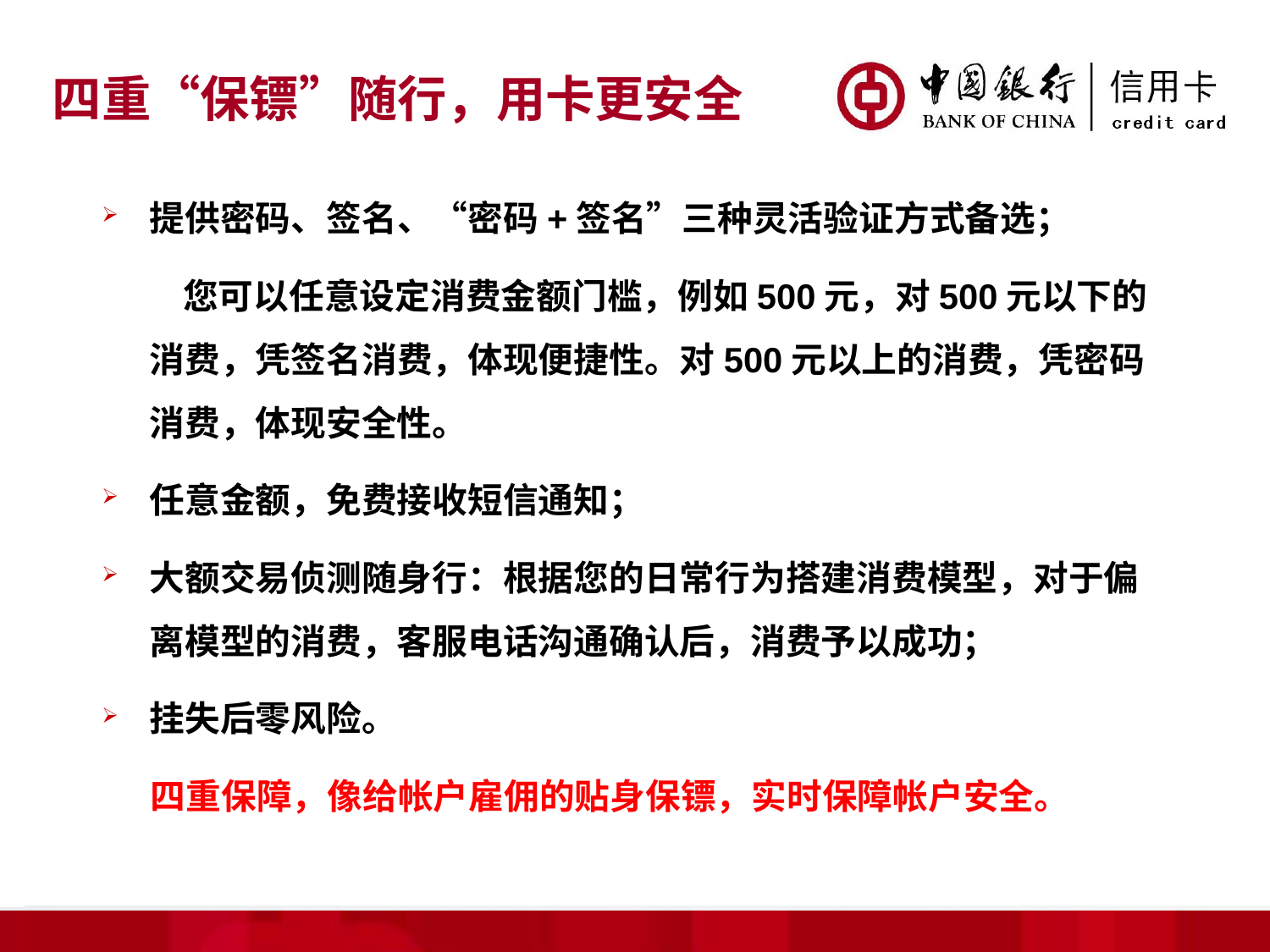

# 四重“保镖”随行，用卡更安全
提供密码、签名、“密码+签名”三种灵活验证方式备选；
         您可以任意设定消费金额门槛，例如500元，对500元以下的消费，凭签名消费，体现便捷性。对500元以上的消费，凭密码消费，体现安全性。
任意金额，免费接收短信通知；
大额交易侦测随身行：根据您的日常行为搭建消费模型，对于偏离模型的消费，客服电话沟通确认后，消费予以成功；
挂失后零风险。
     四重保障，像给帐户雇佣的贴身保镖，实时保障帐户安全。